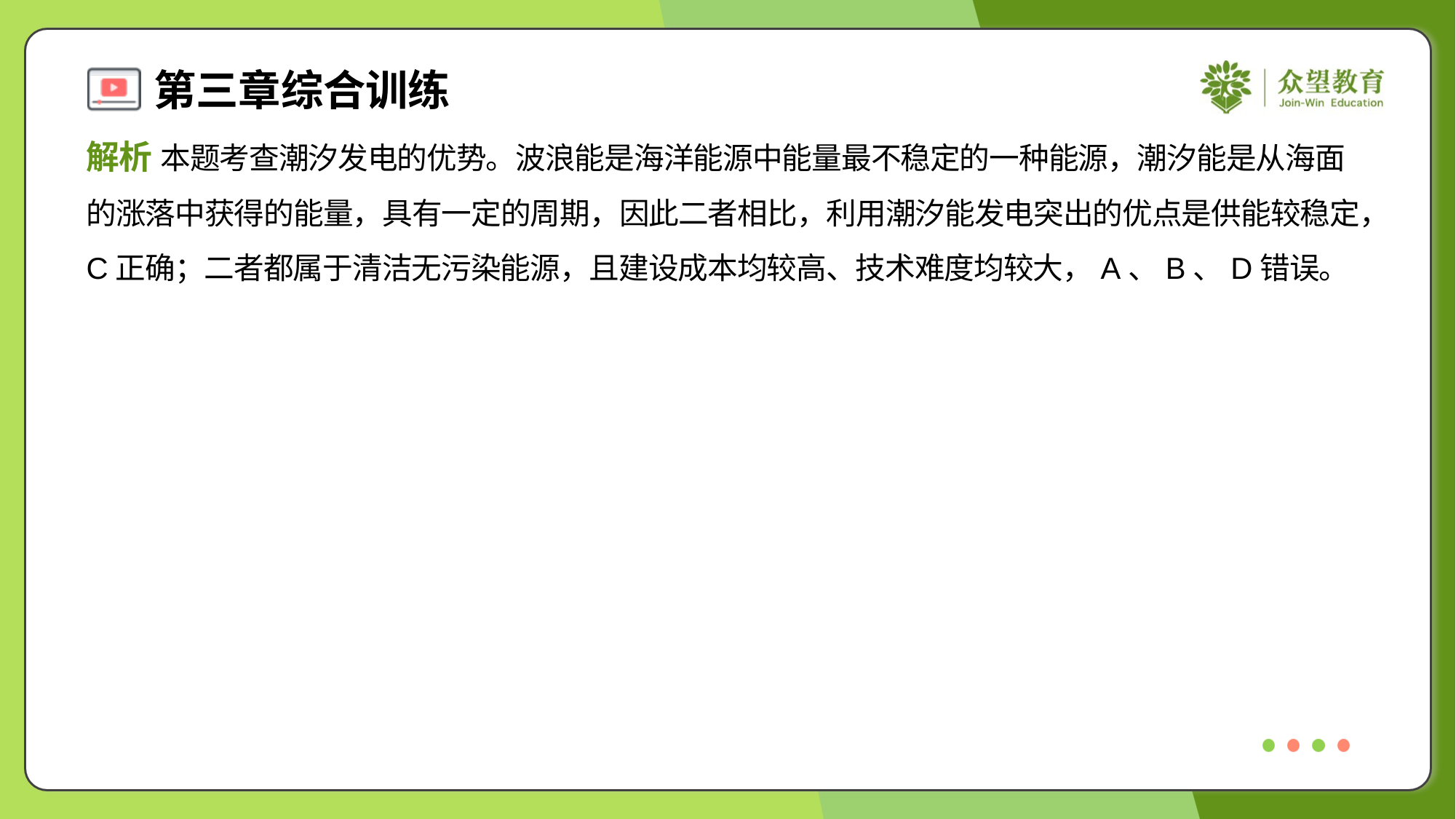

解析 本题考查潮汐发电的优势。波浪能是海洋能源中能量最不稳定的一种能源，潮汐能是从海面
的涨落中获得的能量，具有一定的周期，因此二者相比，利用潮汐能发电突出的优点是供能较稳定，
C正确；二者都属于清洁无污染能源，且建设成本均较高、技术难度均较大，A、B、D错误。